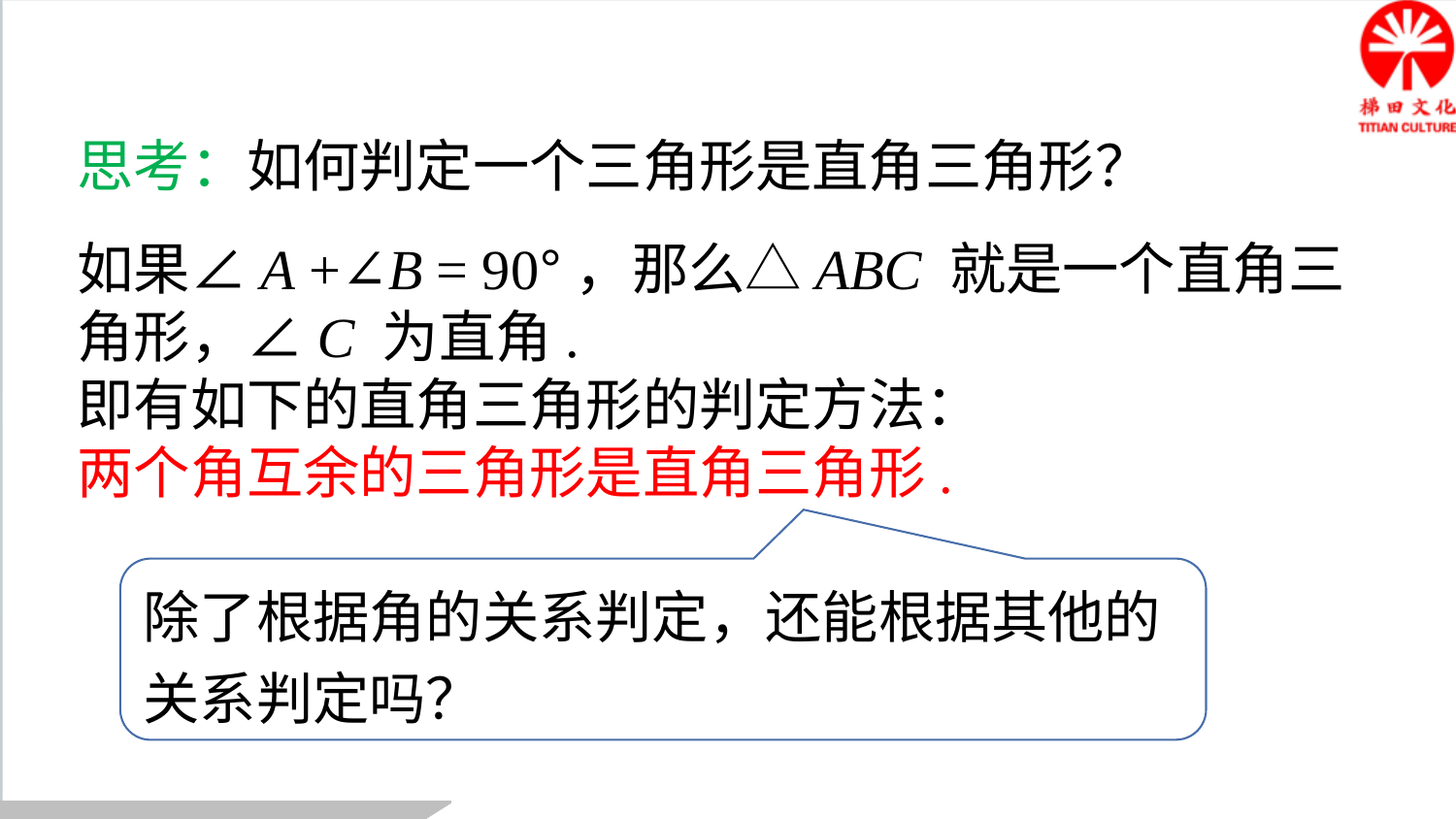

思考：如何判定一个三角形是直角三角形？
如果∠A +∠B = 90°，那么△ABC 就是一个直角三角形，∠C 为直角.
即有如下的直角三角形的判定方法：
两个角互余的三角形是直角三角形.
除了根据角的关系判定，还能根据其他的关系判定吗？